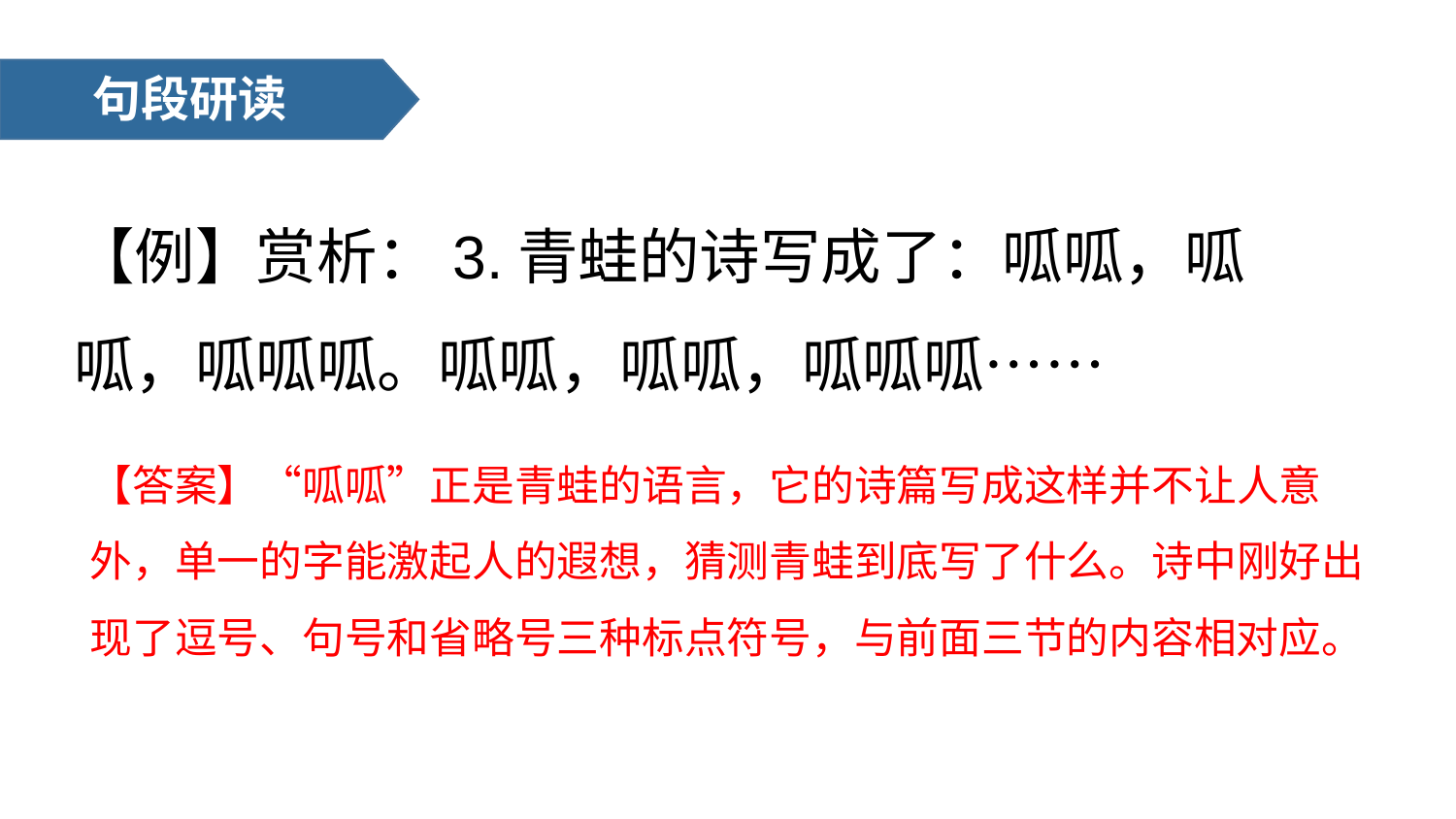

句段研读
【例】赏析：3.青蛙的诗写成了：呱呱，呱呱，呱呱呱。呱呱，呱呱，呱呱呱……
【答案】“呱呱”正是青蛙的语言，它的诗篇写成这样并不让人意外，单一的字能激起人的遐想，猜测青蛙到底写了什么。诗中刚好出现了逗号、句号和省略号三种标点符号，与前面三节的内容相对应。